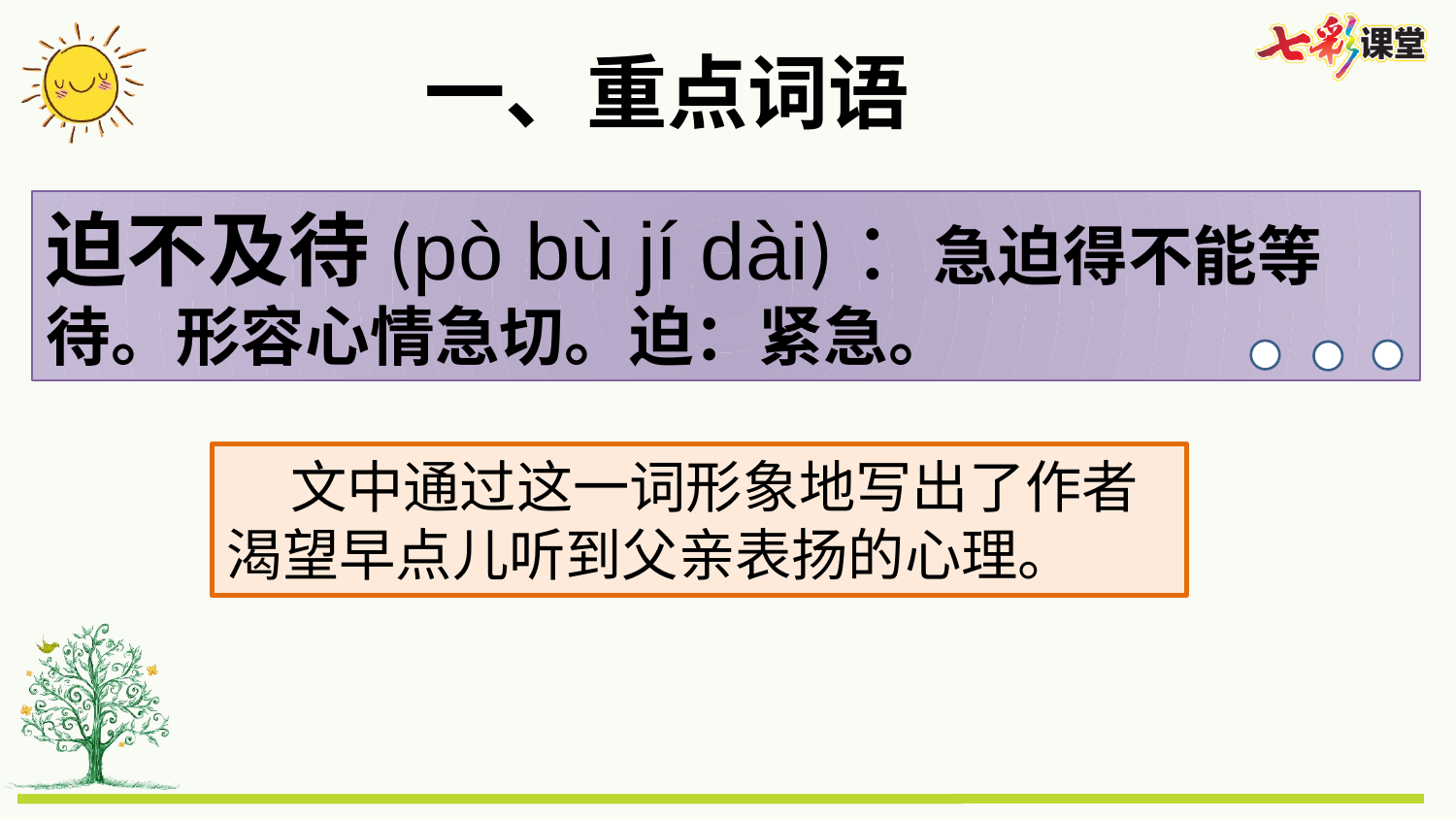

一、重点词语
迫不及待(pò bù jí dài)：急迫得不能等待。形容心情急切。迫：紧急。

    文中通过这一词形象地写出了作者渴望早点儿听到父亲表扬的心理。